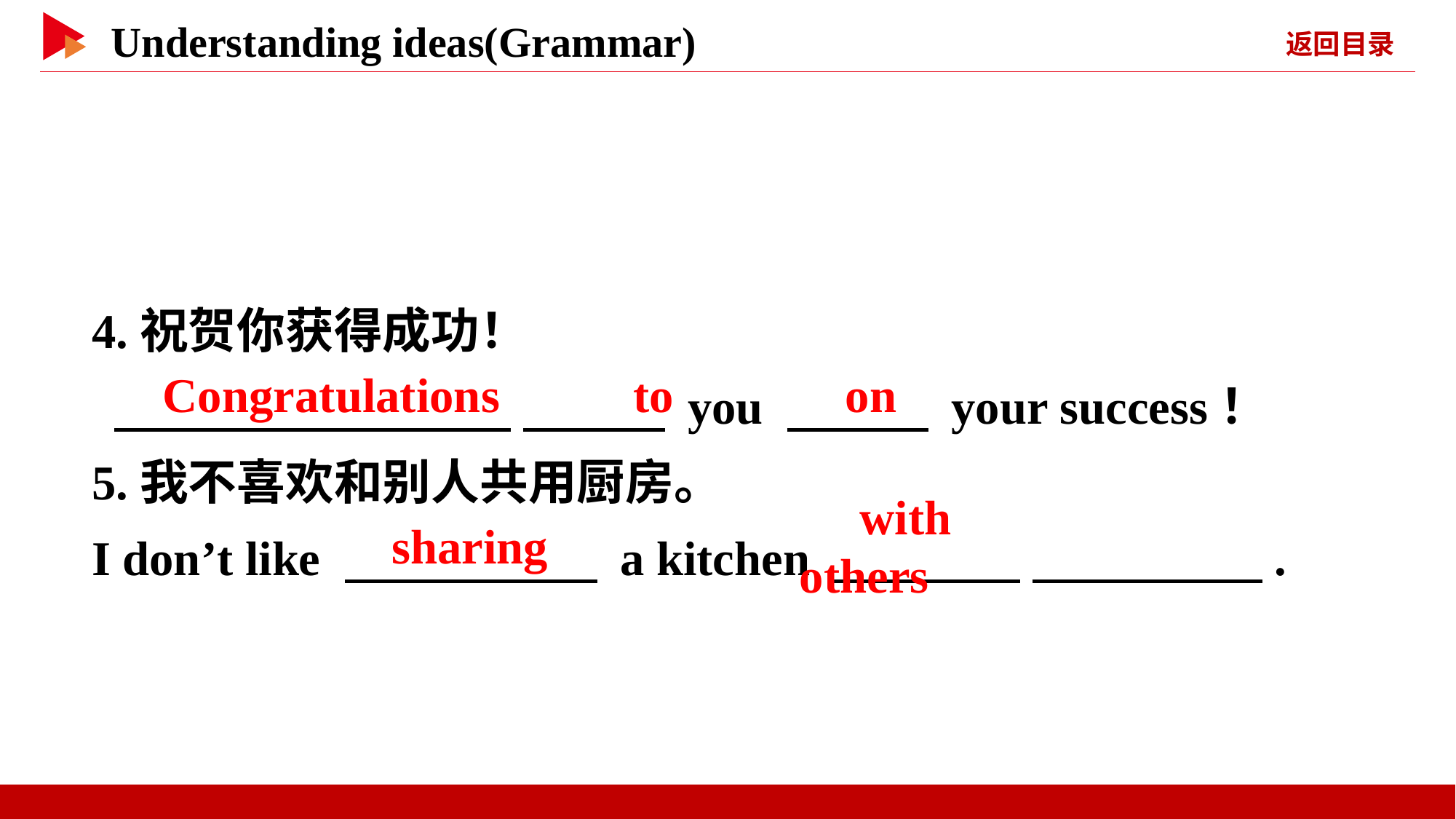

4.祝贺你获得成功！
 　                           　 　    　 you 　    　 your success！
5.我不喜欢和别人共用厨房。
I don’t like 　              　 a kitchen 　        　 　            　.
　Congratulations　 　to
　on
　sharing
　with　 　others